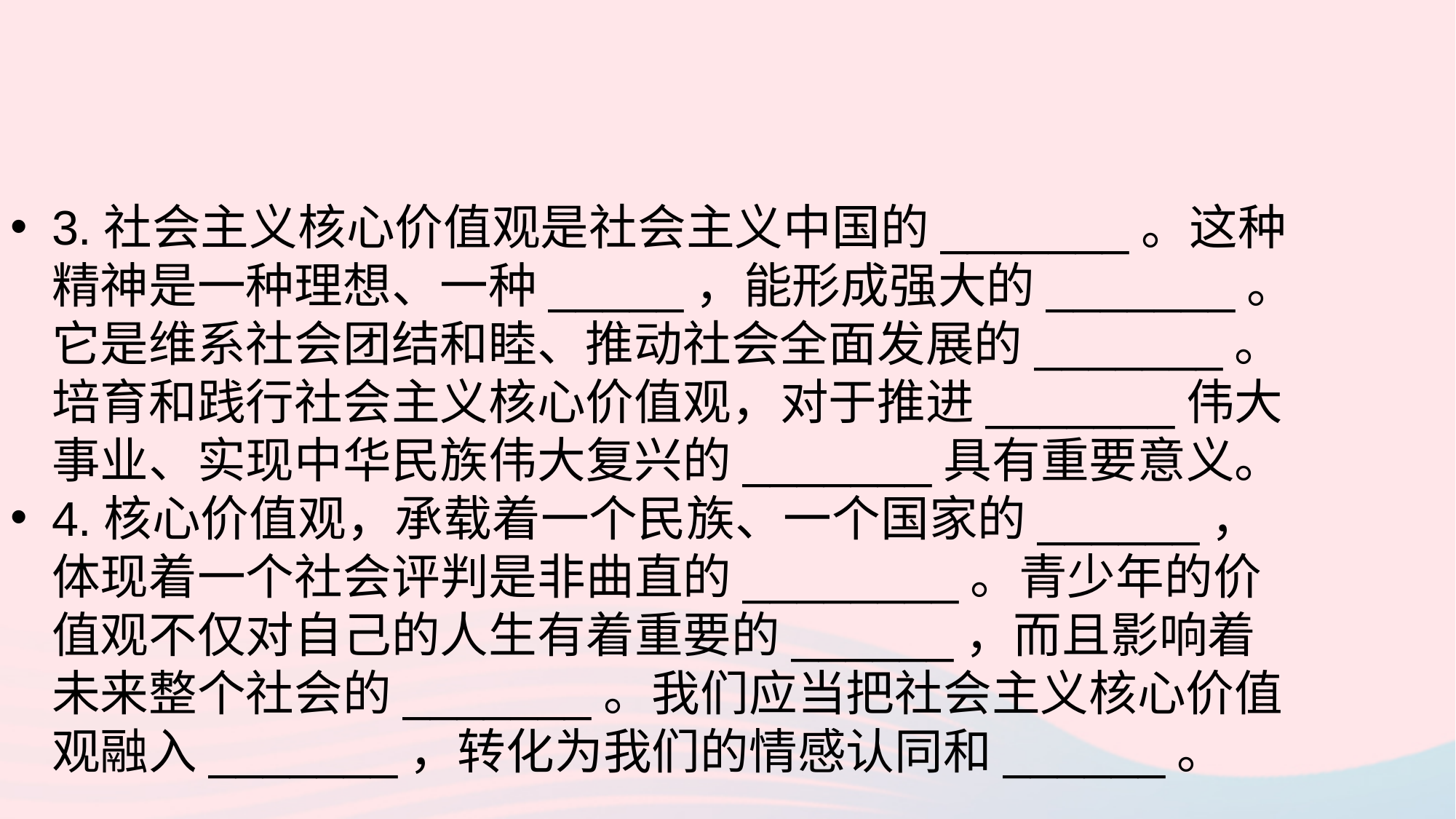

3.社会主义核心价值观是社会主义中国的_______。这种精神是一种理想、一种_____，能形成强大的_______。它是维系社会团结和睦、推动社会全面发展的_______。培育和践行社会主义核心价值观，对于推进_______伟大事业、实现中华民族伟大复兴的_______具有重要意义。
4.核心价值观，承载着一个民族、一个国家的______，体现着一个社会评判是非曲直的________。青少年的价值观不仅对自己的人生有着重要的______，而且影响着未来整个社会的_______。我们应当把社会主义核心价值观融入_______，转化为我们的情感认同和______。